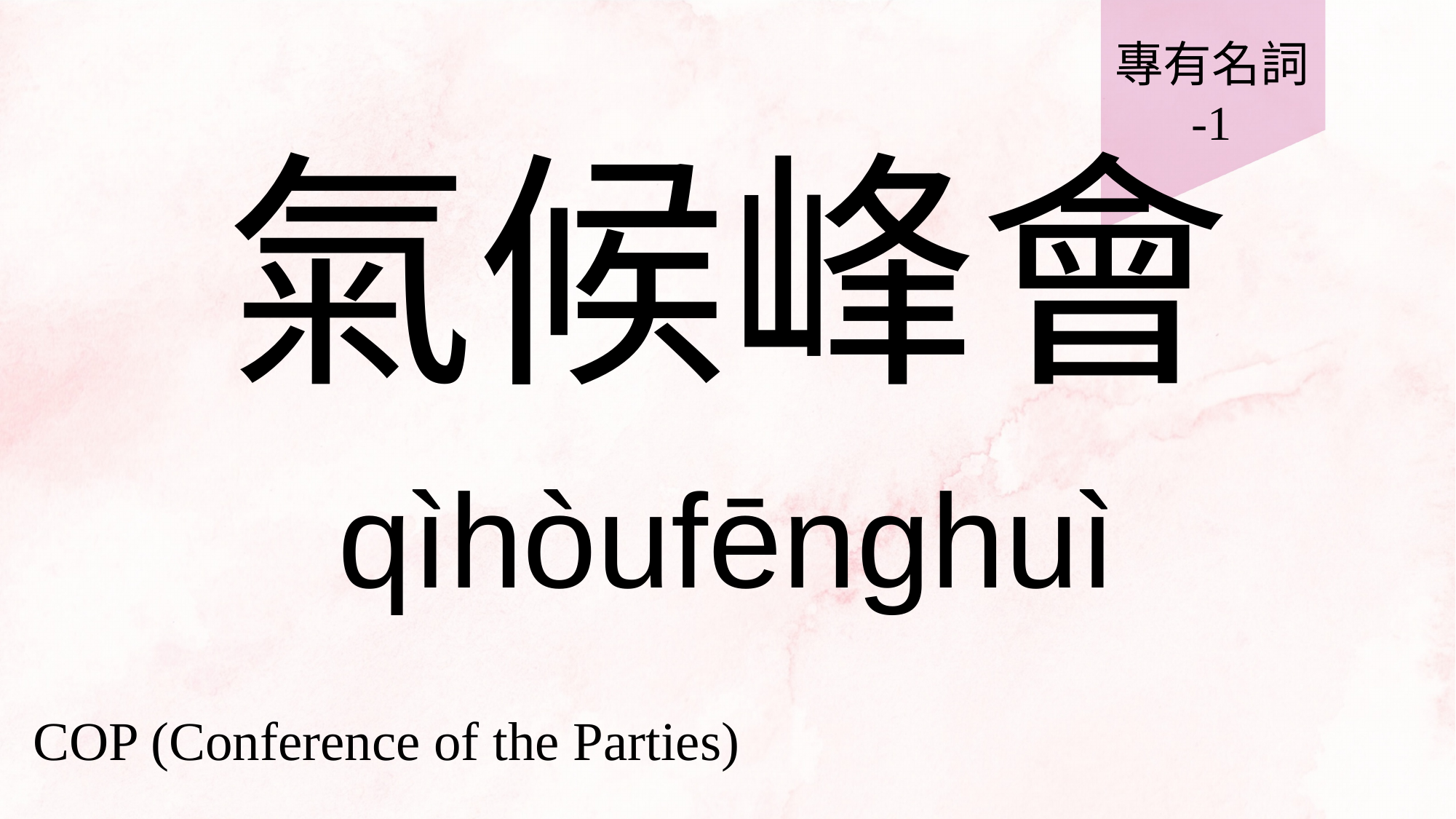

專有名詞
-1
# 氣候峰會
qìhòufēnghuì
COP (Conference of the Parties)